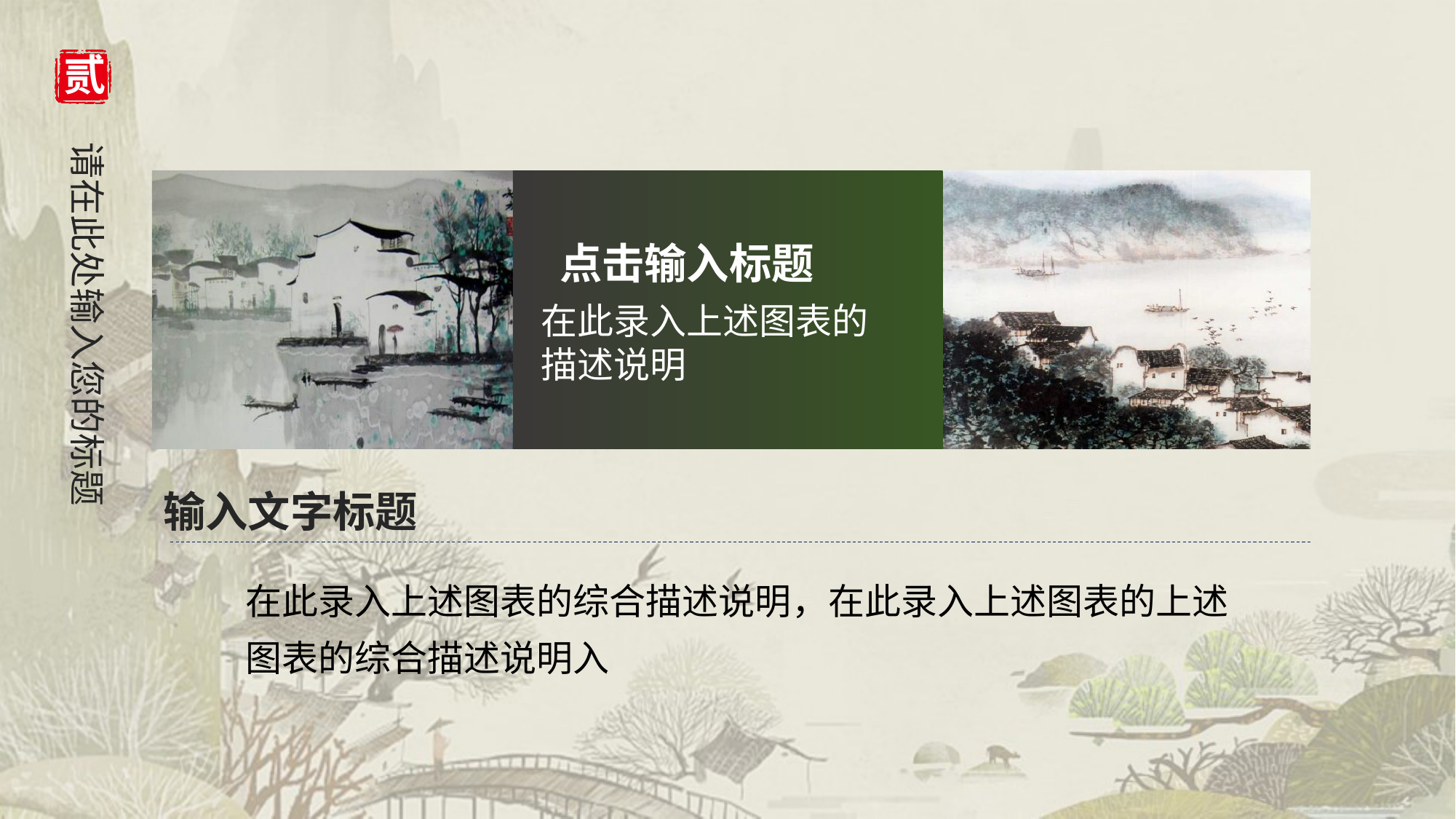

|  |
| --- |
|  |
|  |
|  |
|  |
|  |

点击输入标题
在此录入上述图表的描述说明
输入文字标题
在此录入上述图表的综合描述说明，在此录入上述图表的上述图表的综合描述说明入